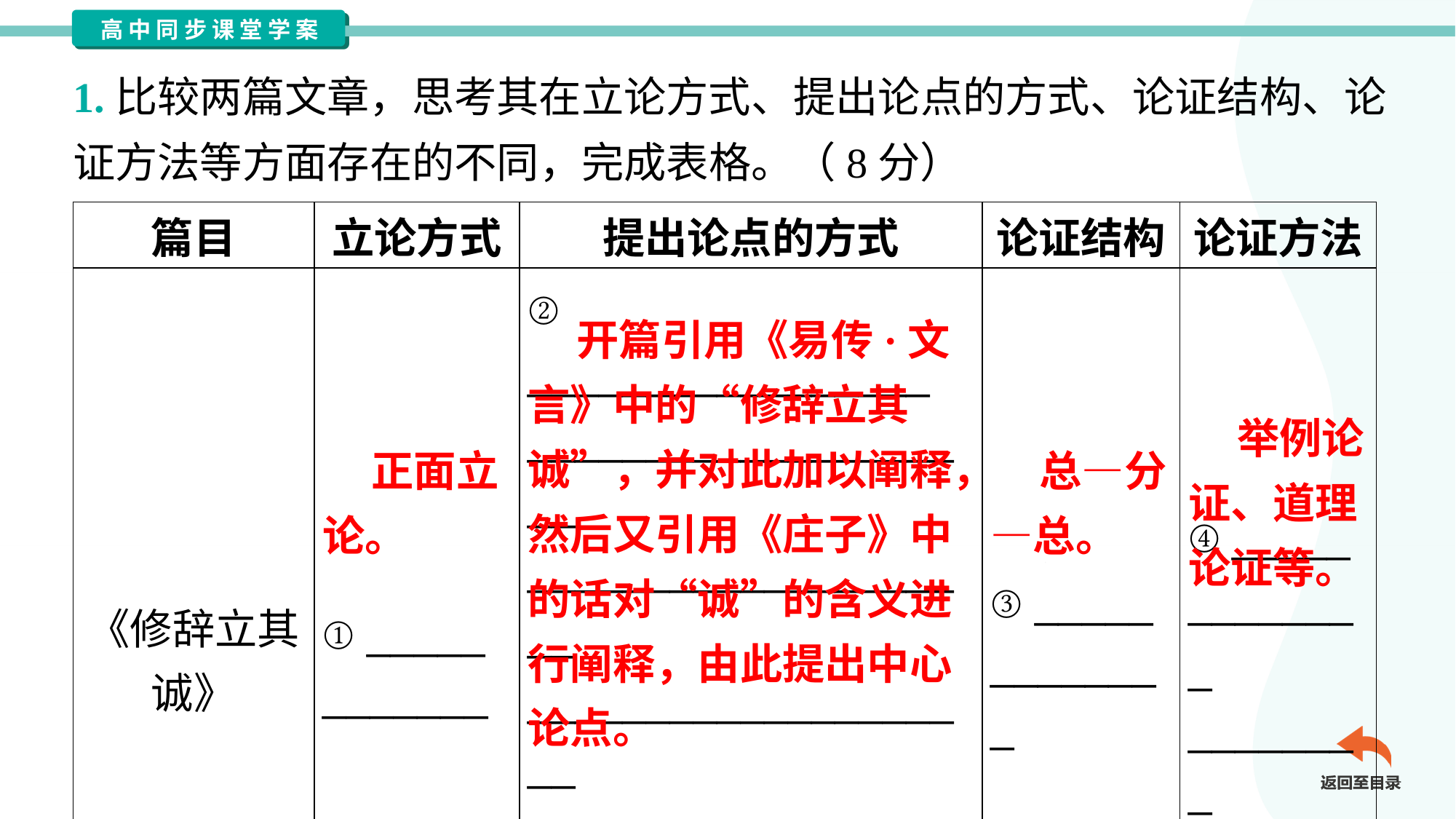

1.比较两篇文章，思考其在立论方式、提出论点的方式、论证结构、论
证方法等方面存在的不同，完成表格。（8分）
| 篇目 | 立论方式 | 提出论点的方式 | 论证结构 | 论证方法 |
| --- | --- | --- | --- | --- |
| 《修辞立其 诚》 | ① \_\_\_\_\_ \_\_\_\_\_\_\_ | ② \_\_\_\_\_\_\_\_\_\_\_\_\_\_\_\_\_ \_\_\_\_\_\_\_\_\_\_\_\_\_\_\_\_\_\_\_\_ \_\_\_\_\_\_\_\_\_\_\_\_\_\_\_\_\_\_\_\_ \_\_\_\_\_\_\_\_\_\_\_\_\_\_\_\_\_\_\_\_ \_\_\_\_\_\_\_\_\_\_\_\_\_\_\_\_\_\_\_\_ \_\_\_\_\_\_\_\_\_\_\_\_\_\_\_\_\_\_\_\_ | ③ \_\_\_\_\_ \_\_\_\_\_\_\_\_ | ④ \_\_\_\_\_ \_\_\_\_\_\_\_\_ \_\_\_\_\_\_\_\_ |
    开篇引用《易传·文言》中的“修辞立其诚”，并对此加以阐释，然后又引用《庄子》中的话对“诚”的含义进行阐释，由此提出中心论点。
    举例论证、道理论证等。
    正面立论。
    总—分—总。